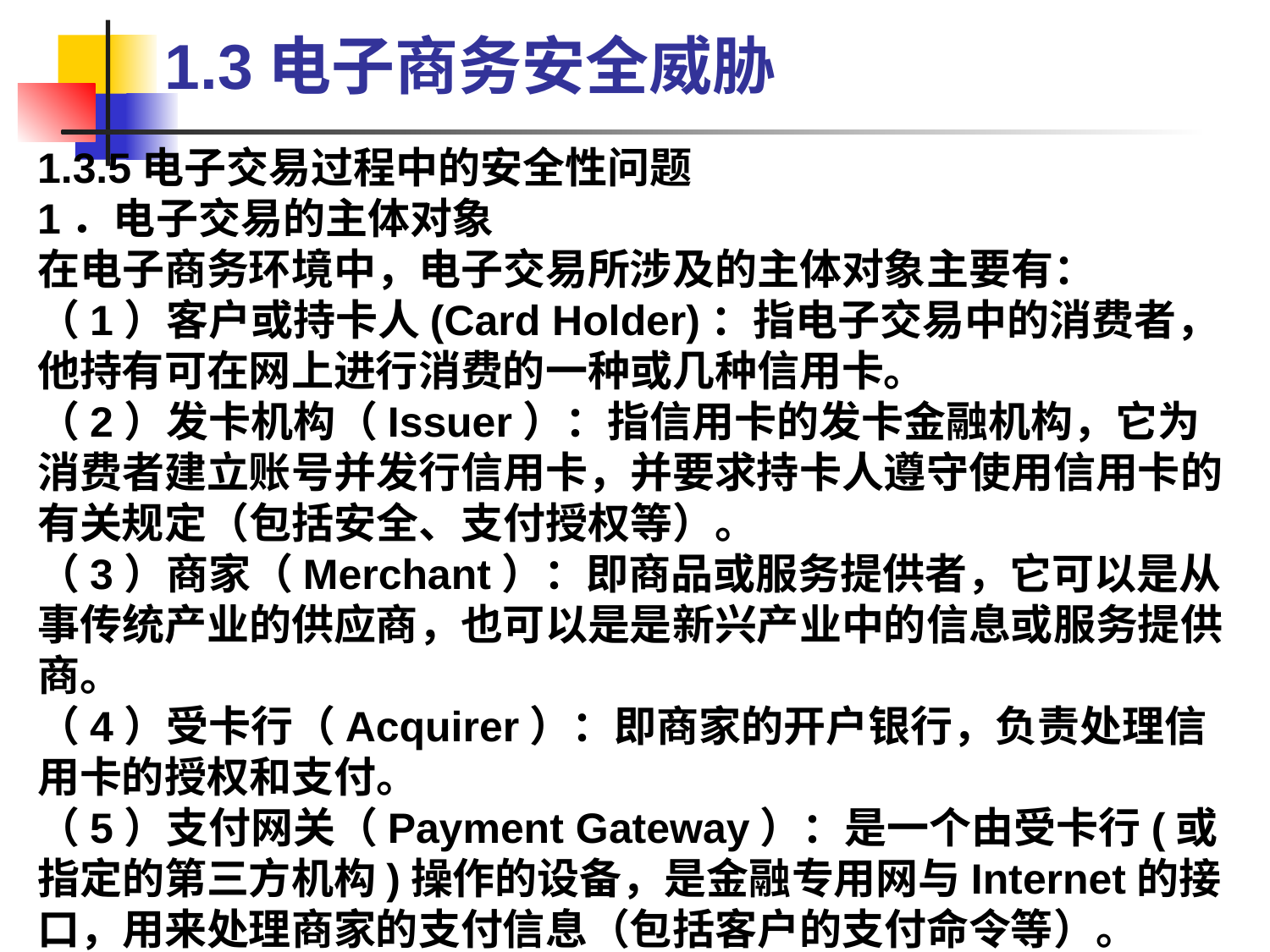

1.3电子商务安全威胁
1.3.5电子交易过程中的安全性问题
1．电子交易的主体对象
在电子商务环境中，电子交易所涉及的主体对象主要有：
（1）客户或持卡人(Card Holder)：指电子交易中的消费者，他持有可在网上进行消费的一种或几种信用卡。
（2）发卡机构（Issuer）：指信用卡的发卡金融机构，它为消费者建立账号并发行信用卡，并要求持卡人遵守使用信用卡的有关规定（包括安全、支付授权等）。
（3）商家（Merchant）：即商品或服务提供者，它可以是从事传统产业的供应商，也可以是是新兴产业中的信息或服务提供商。
（4）受卡行（Acquirer）：即商家的开户银行，负责处理信用卡的授权和支付。
（5）支付网关（Payment Gateway）：是一个由受卡行(或指定的第三方机构)操作的设备，是金融专用网与Internet的接口，用来处理商家的支付信息（包括客户的支付命令等）。